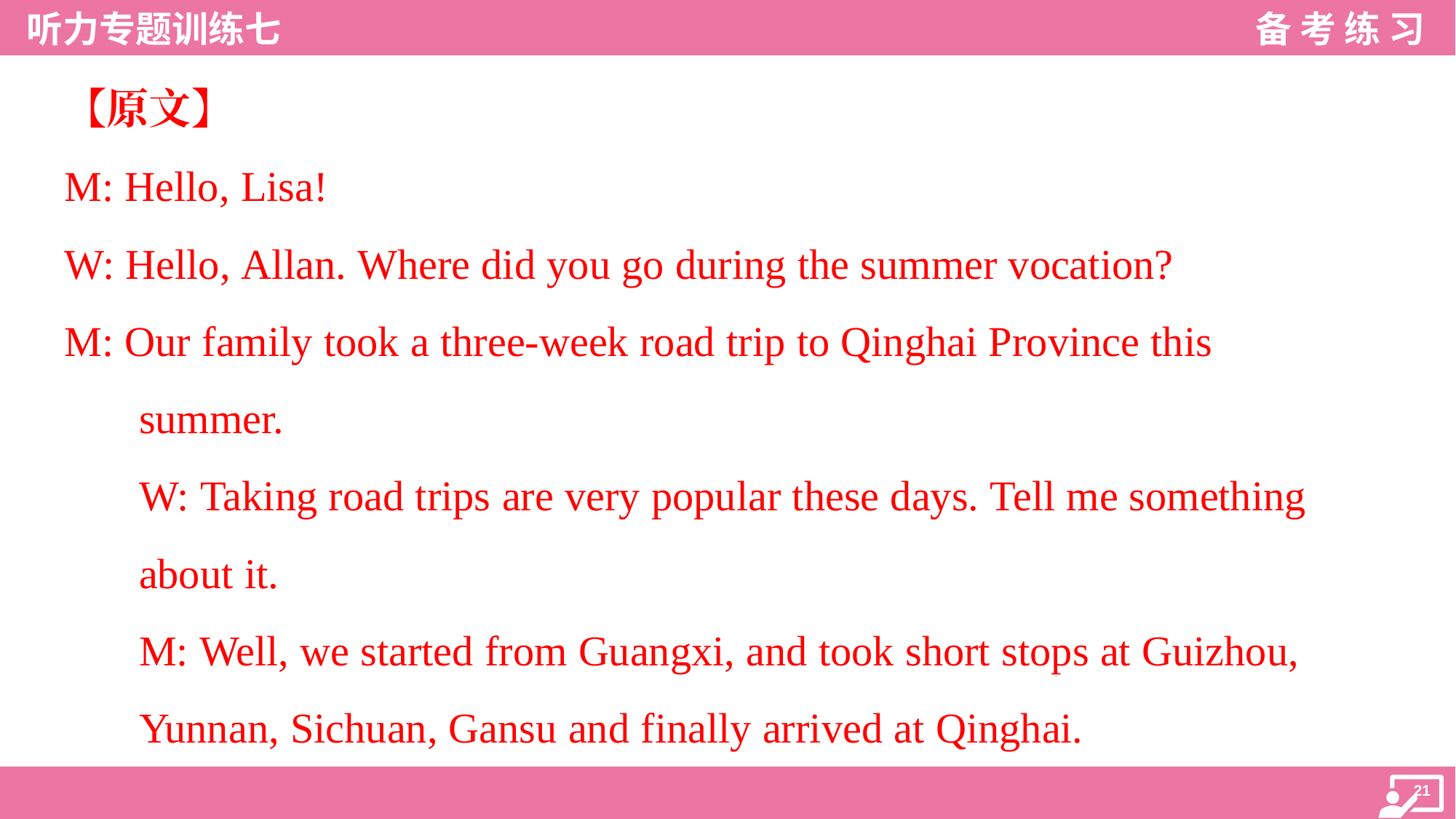

【原文】
M: Hello, Lisa!
W: Hello, Allan. Where did you go during the summer vocation?
M: Our family took a three-week road trip to Qinghai Province this
summer.
W: Taking road trips are very popular these days. Tell me something
about it.
M: Well, we started from Guangxi, and took short stops at Guizhou,
Yunnan, Sichuan, Gansu and finally arrived at Qinghai.